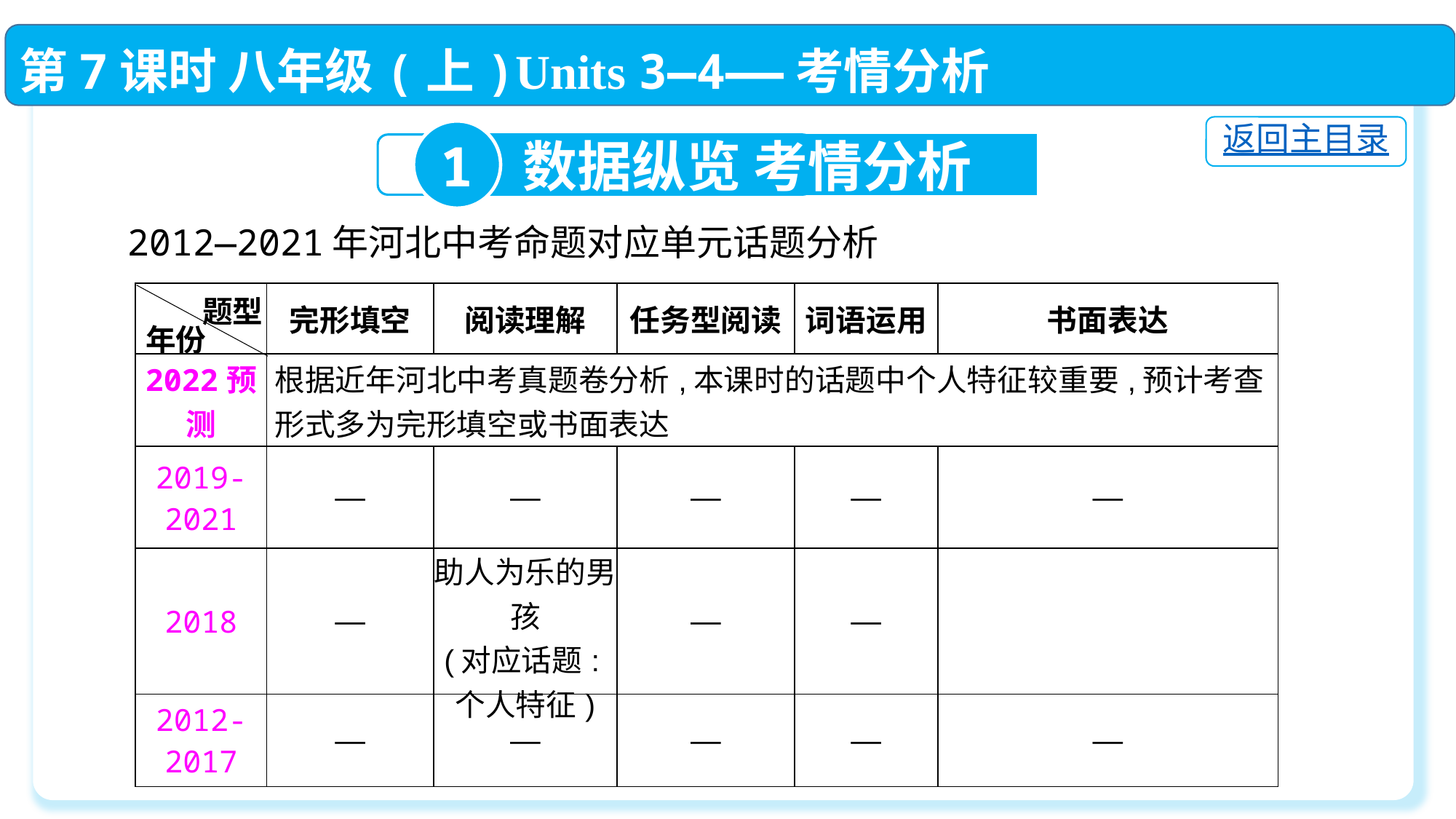

第7课时 八年级(上)Units 3—4——考情分析

返回主目录
1

数据纵览 考情分析
2012—2021年河北中考命题对应单元话题分析
|  | 完形填空 | 阅读理解 | 任务型阅读 | 词语运用 | 书面表达 |
| --- | --- | --- | --- | --- | --- |
| 2022预测 | 根据近年河北中考真题卷分析,本课时的话题中个人特征较重要,预计考查形式多为完形填空或书面表达 |  |  |  |  |
| 2019-2021 | — | — | — | — | — |
| 2018 | — | 助人为乐的男孩 (对应话题:个人特征) | — | — |  |
| 2012-2017 | — | — | — | — | — |
题型
年份